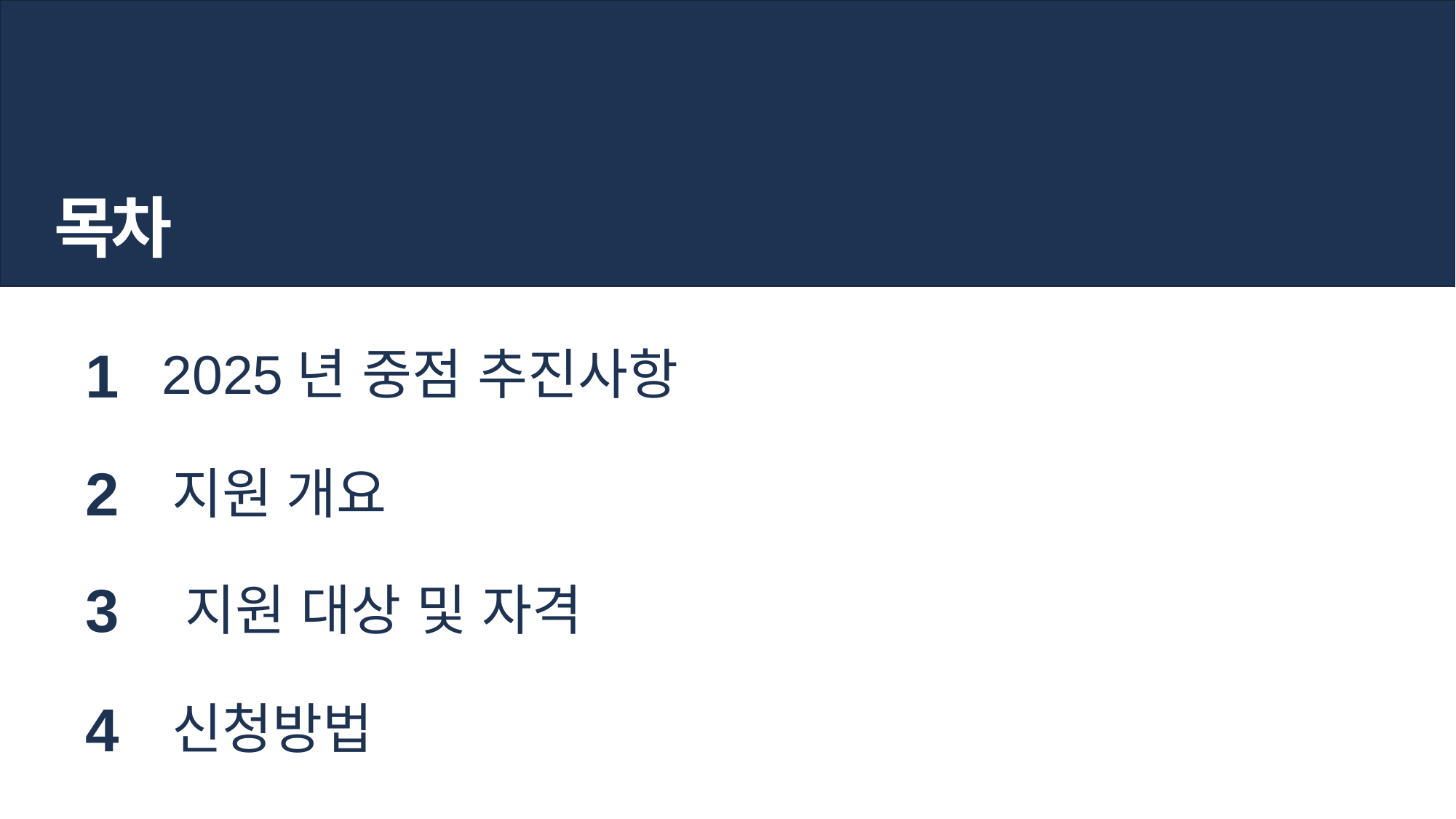

목차
1
2025년 중점 추진사항
2
지원 개요
3
지원 대상 및 자격
4
신청방법